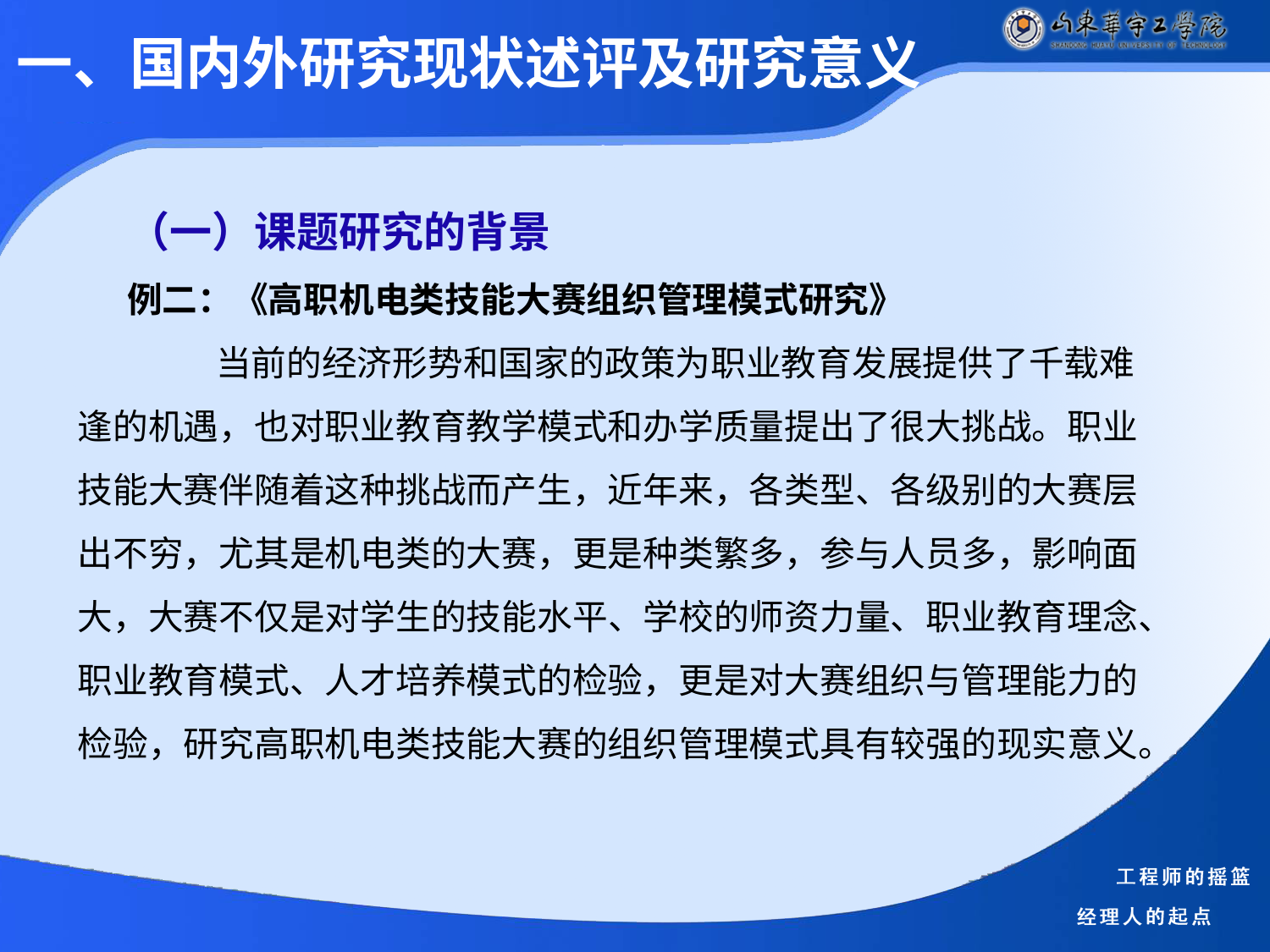

一、国内外研究现状述评及研究意义
（一）课题研究的背景
例二：《高职机电类技能大赛组织管理模式研究》
          当前的经济形势和国家的政策为职业教育发展提供了千载难逢的机遇，也对职业教育教学模式和办学质量提出了很大挑战。职业技能大赛伴随着这种挑战而产生，近年来，各类型、各级别的大赛层出不穷，尤其是机电类的大赛，更是种类繁多，参与人员多，影响面大，大赛不仅是对学生的技能水平、学校的师资力量、职业教育理念、职业教育模式、人才培养模式的检验，更是对大赛组织与管理能力的检验，研究高职机电类技能大赛的组织管理模式具有较强的现实意义。